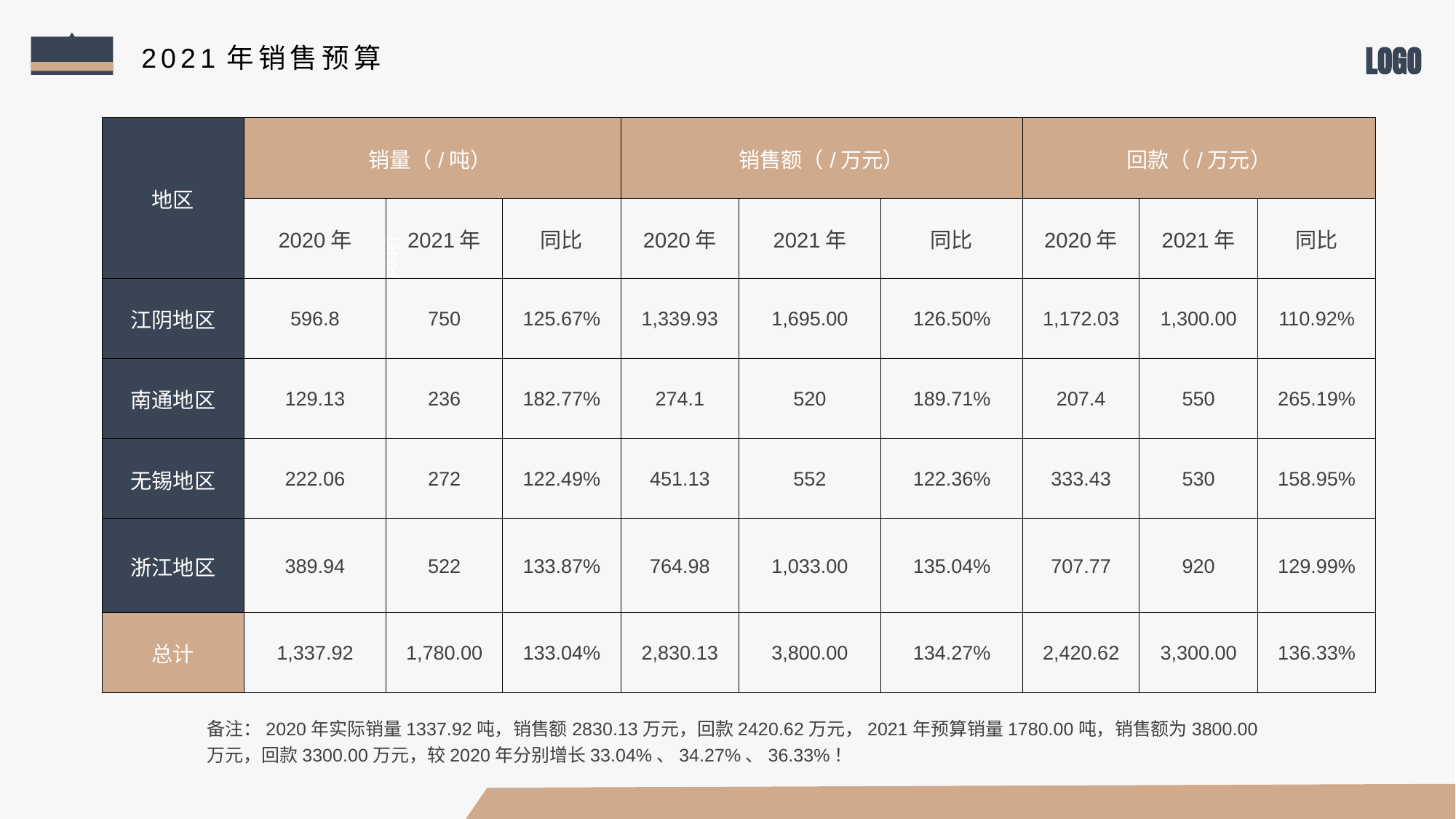

2021年销售预算
| 地区 | 销量（/吨） |  |  | 销售额（/万元） |  |  | 回款（/万元） |  |  |
| --- | --- | --- | --- | --- | --- | --- | --- | --- | --- |
|  | 2020年 | 2021年 | 同比 | 2020年 | 2021年 | 同比 | 2020年 | 2021年 | 同比 |
| 江阴地区 | 596.8 | 750 | 125.67% | 1,339.93 | 1,695.00 | 126.50% | 1,172.03 | 1,300.00 | 110.92% |
| 南通地区 | 129.13 | 236 | 182.77% | 274.1 | 520 | 189.71% | 207.4 | 550 | 265.19% |
| 无锡地区 | 222.06 | 272 | 122.49% | 451.13 | 552 | 122.36% | 333.43 | 530 | 158.95% |
| 浙江地区 | 389.94 | 522 | 133.87% | 764.98 | 1,033.00 | 135.04% | 707.77 | 920 | 129.99% |
| 总计 | 1,337.92 | 1,780.00 | 133.04% | 2,830.13 | 3,800.00 | 134.27% | 2,420.62 | 3,300.00 | 136.33% |
PART
备注：2020年实际销量1337.92吨，销售额2830.13万元，回款2420.62万元，2021年预算销量1780.00吨，销售额为3800.00万元，回款3300.00万元，较2020年分别增长33.04%、34.27%、36.33%！